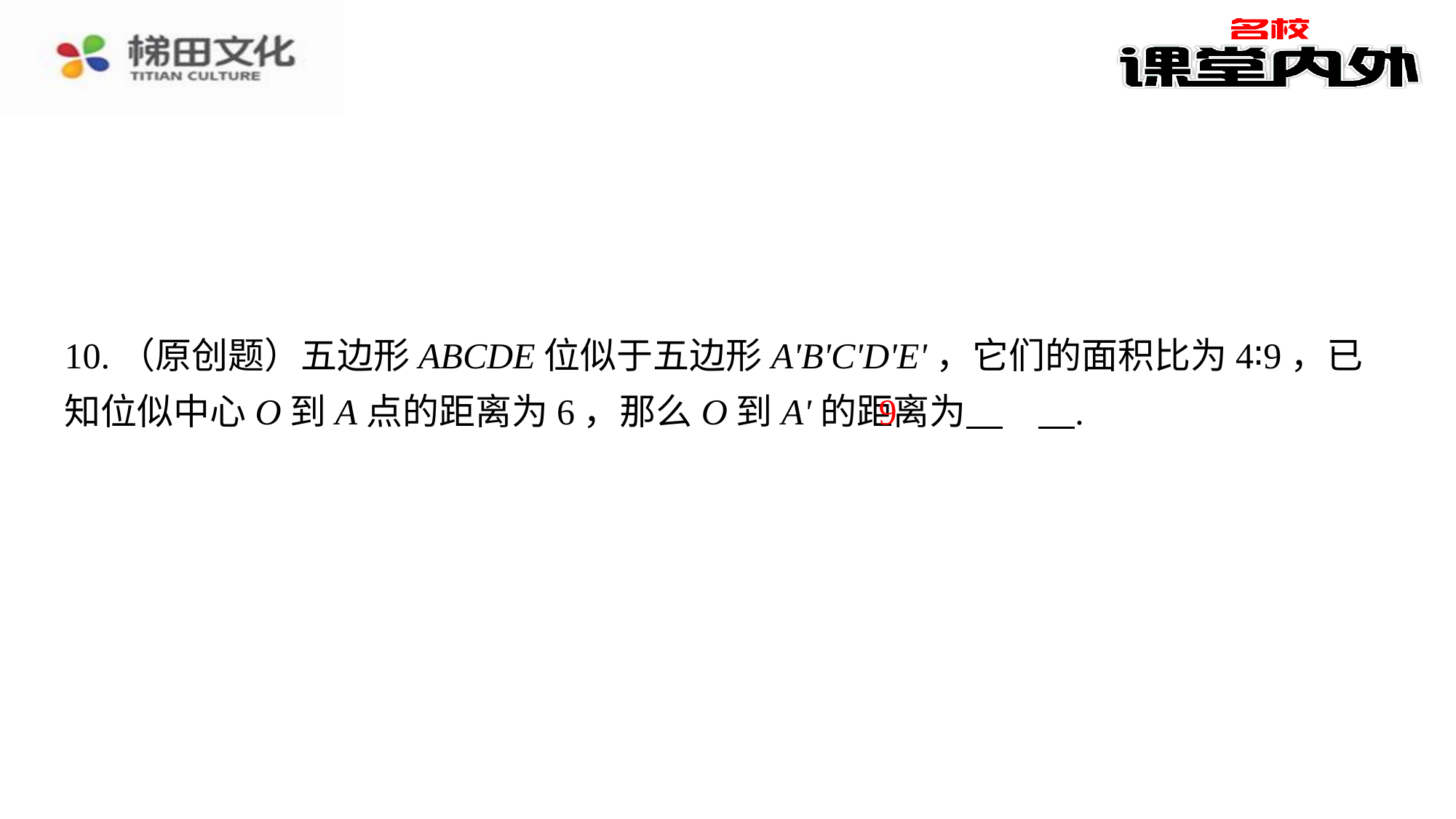

10.（原创题）五边形ABCDE位似于五边形A'B'C'D'E'，它们的面积比为4∶9，已知位似中心O到A点的距离为6，那么O到A'的距离为 　9　⁠.
9